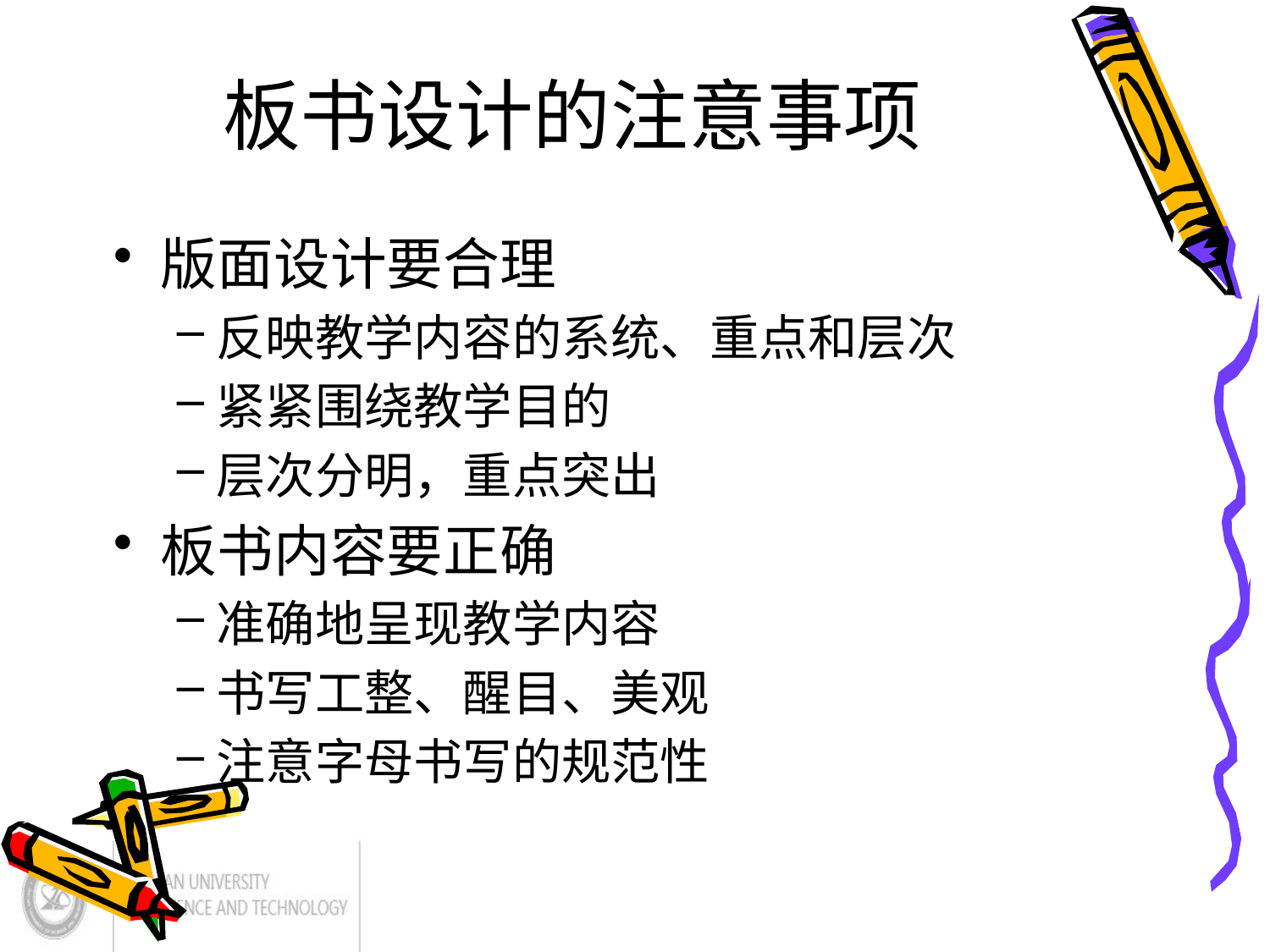

# 板书设计的注意事项
版面设计要合理
反映教学内容的系统、重点和层次
紧紧围绕教学目的
层次分明，重点突出
板书内容要正确
准确地呈现教学内容
书写工整、醒目、美观
注意字母书写的规范性